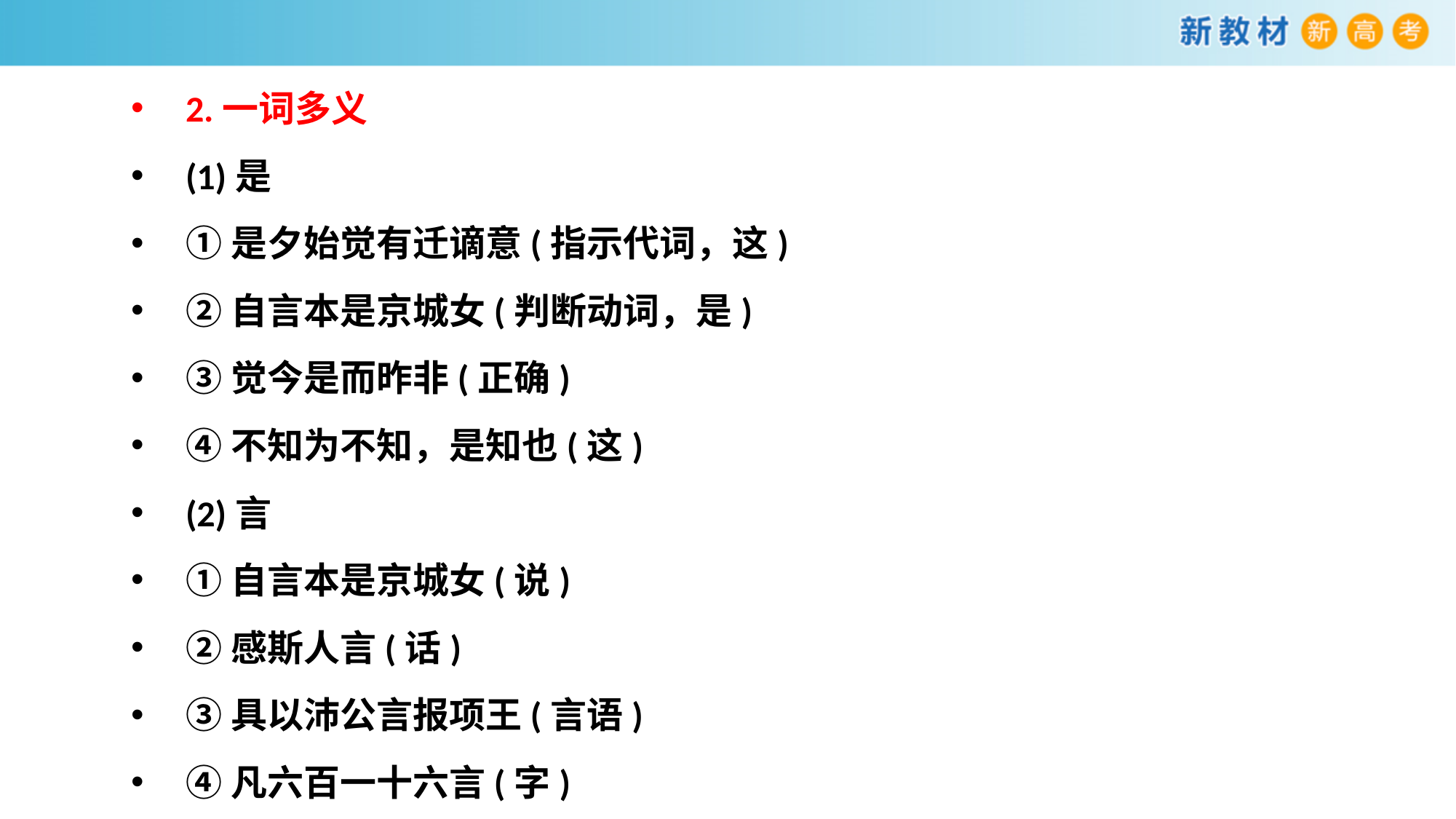

2.一词多义
(1)是
①是夕始觉有迁谪意(指示代词，这)
②自言本是京城女(判断动词，是)
③觉今是而昨非(正确)
④不知为不知，是知也(这)
(2)言
①自言本是京城女(说)
②感斯人言(话)
③具以沛公言报项王(言语)
④凡六百一十六言(字)